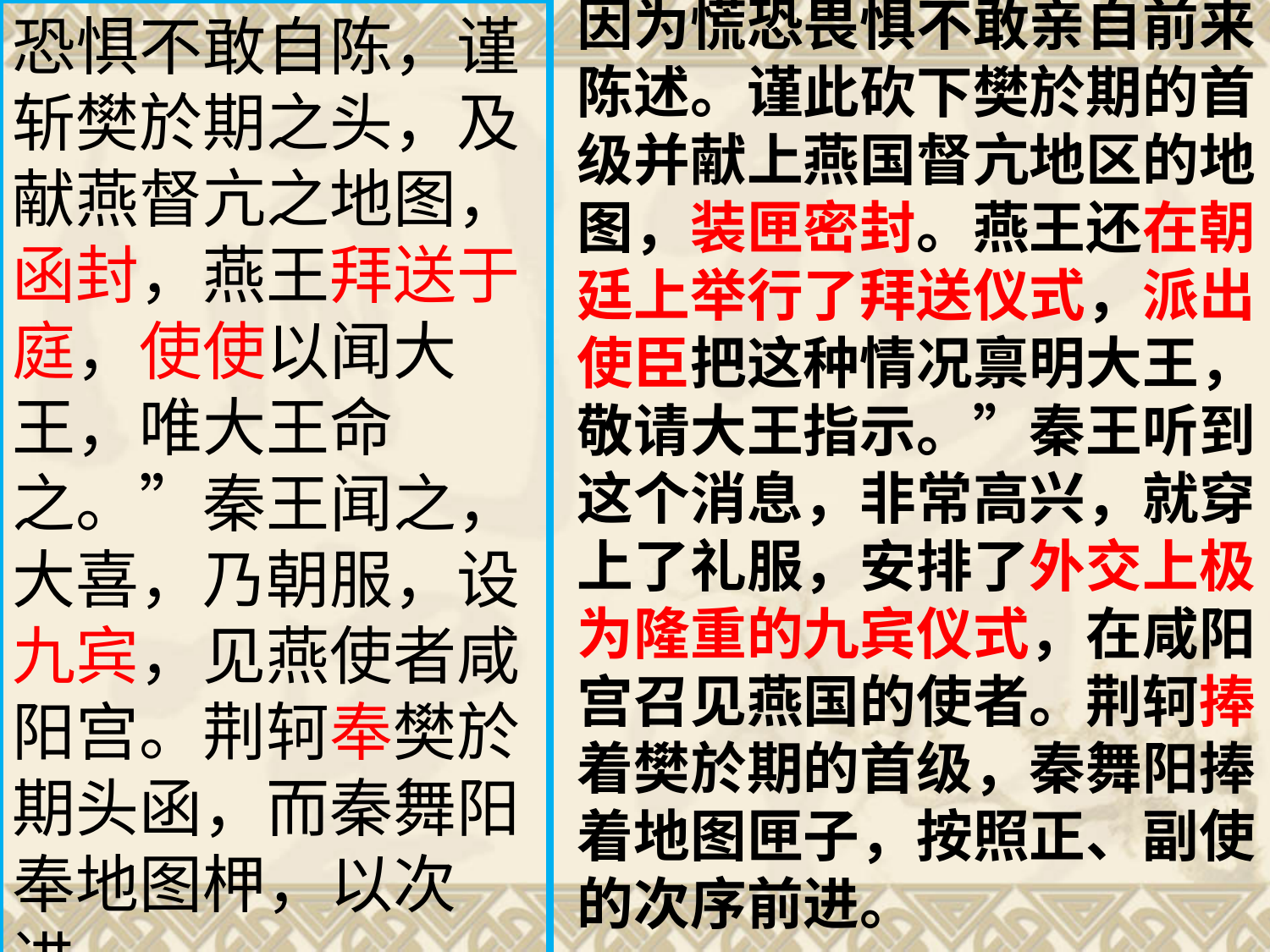

因为慌恐畏惧不敢亲自前来陈述。谨此砍下樊於期的首级并献上燕国督亢地区的地图，装匣密封。燕王还在朝廷上举行了拜送仪式，派出使臣把这种情况禀明大王，敬请大王指示。”秦王听到这个消息，非常高兴，就穿上了礼服，安排了外交上极为隆重的九宾仪式，在咸阳宫召见燕国的使者。荆轲捧着樊於期的首级，秦舞阳捧着地图匣子，按照正、副使的次序前进。
恐惧不敢自陈，谨斩樊於期之头，及献燕督亢之地图，函封，燕王拜送于庭，使使以闻大王，唯大王命之。”秦王闻之，大喜，乃朝服，设九宾，见燕使者咸阳宫。荆轲奉樊於期头函，而秦舞阳奉地图柙，以次进。